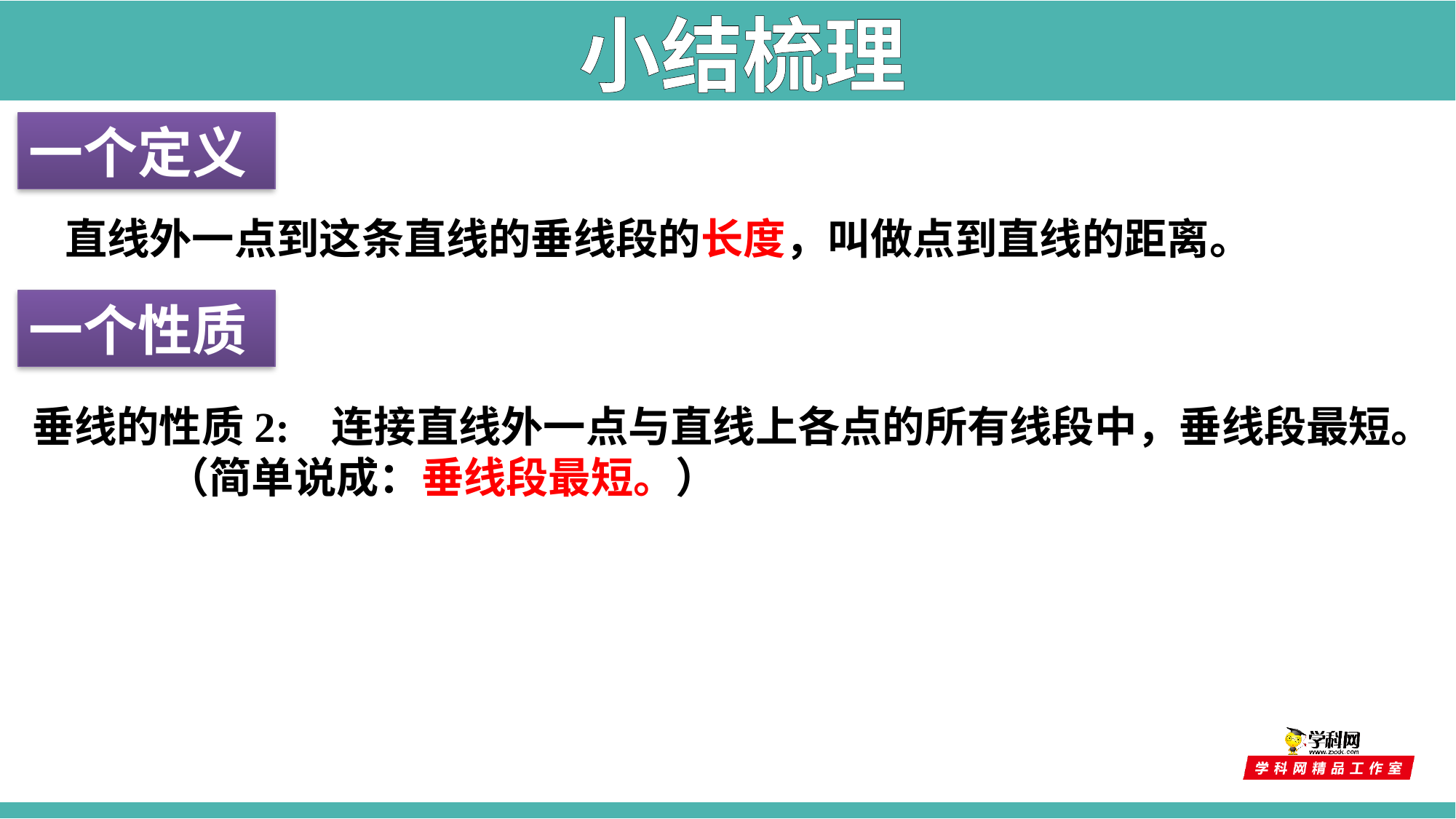

小结梳理
一个定义
直线外一点到这条直线的垂线段的长度，叫做点到直线的距离。
一个性质
垂线的性质2:   连接直线外一点与直线上各点的所有线段中，垂线段最短。              （简单说成：垂线段最短。）